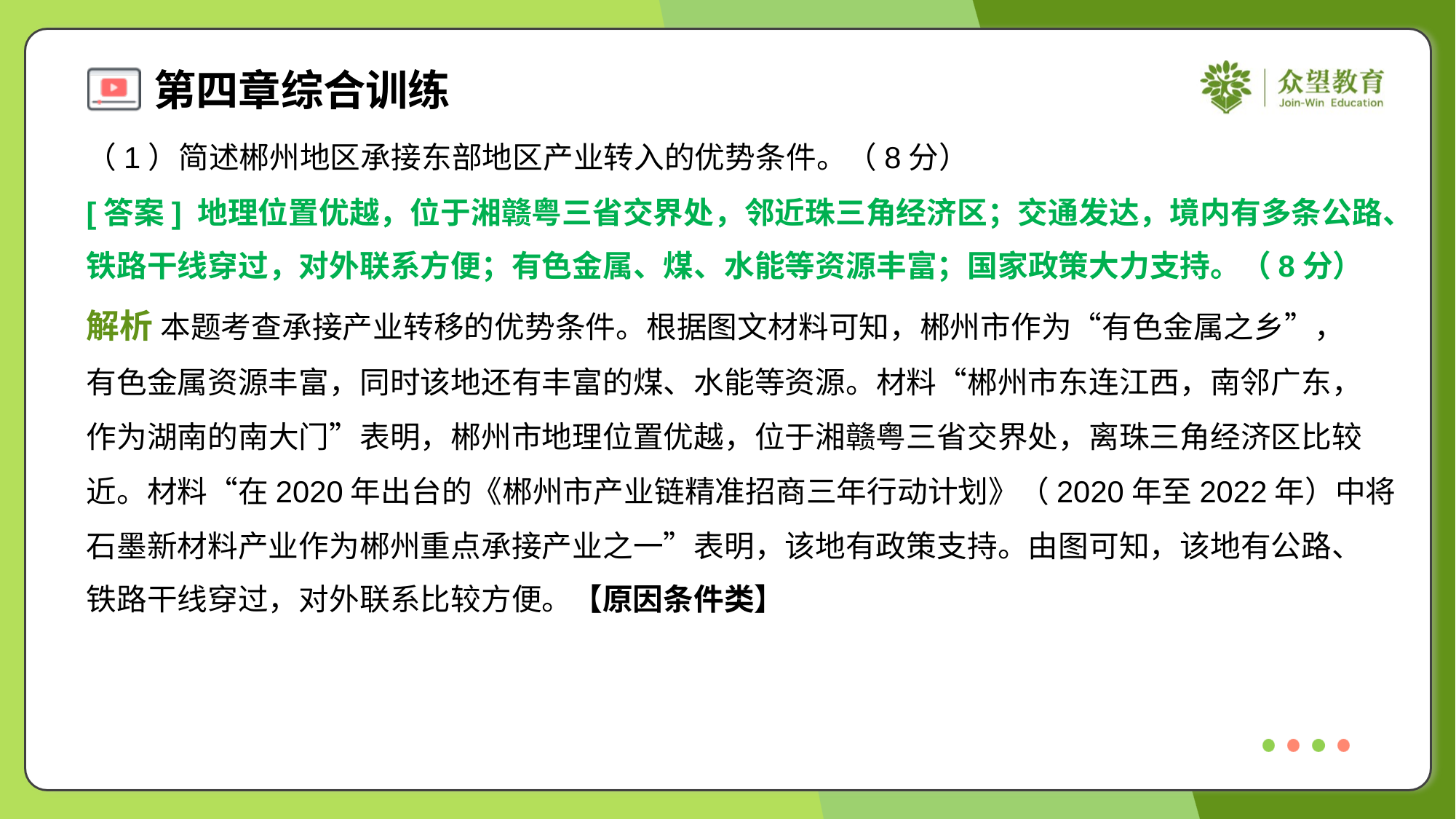

（1）简述郴州地区承接东部地区产业转入的优势条件。（8分）
[答案] 地理位置优越，位于湘赣粤三省交界处，邻近珠三角经济区；交通发达，境内有多条公路、
铁路干线穿过，对外联系方便；有色金属、煤、水能等资源丰富；国家政策大力支持。（8分）
解析 本题考查承接产业转移的优势条件。根据图文材料可知，郴州市作为“有色金属之乡”，
有色金属资源丰富，同时该地还有丰富的煤、水能等资源。材料“郴州市东连江西，南邻广东，
作为湖南的南大门”表明，郴州市地理位置优越，位于湘赣粤三省交界处，离珠三角经济区比较
近。材料“在2020年出台的《郴州市产业链精准招商三年行动计划》（2020年至2022年）中将
石墨新材料产业作为郴州重点承接产业之一”表明，该地有政策支持。由图可知，该地有公路、
铁路干线穿过，对外联系比较方便。【原因条件类】